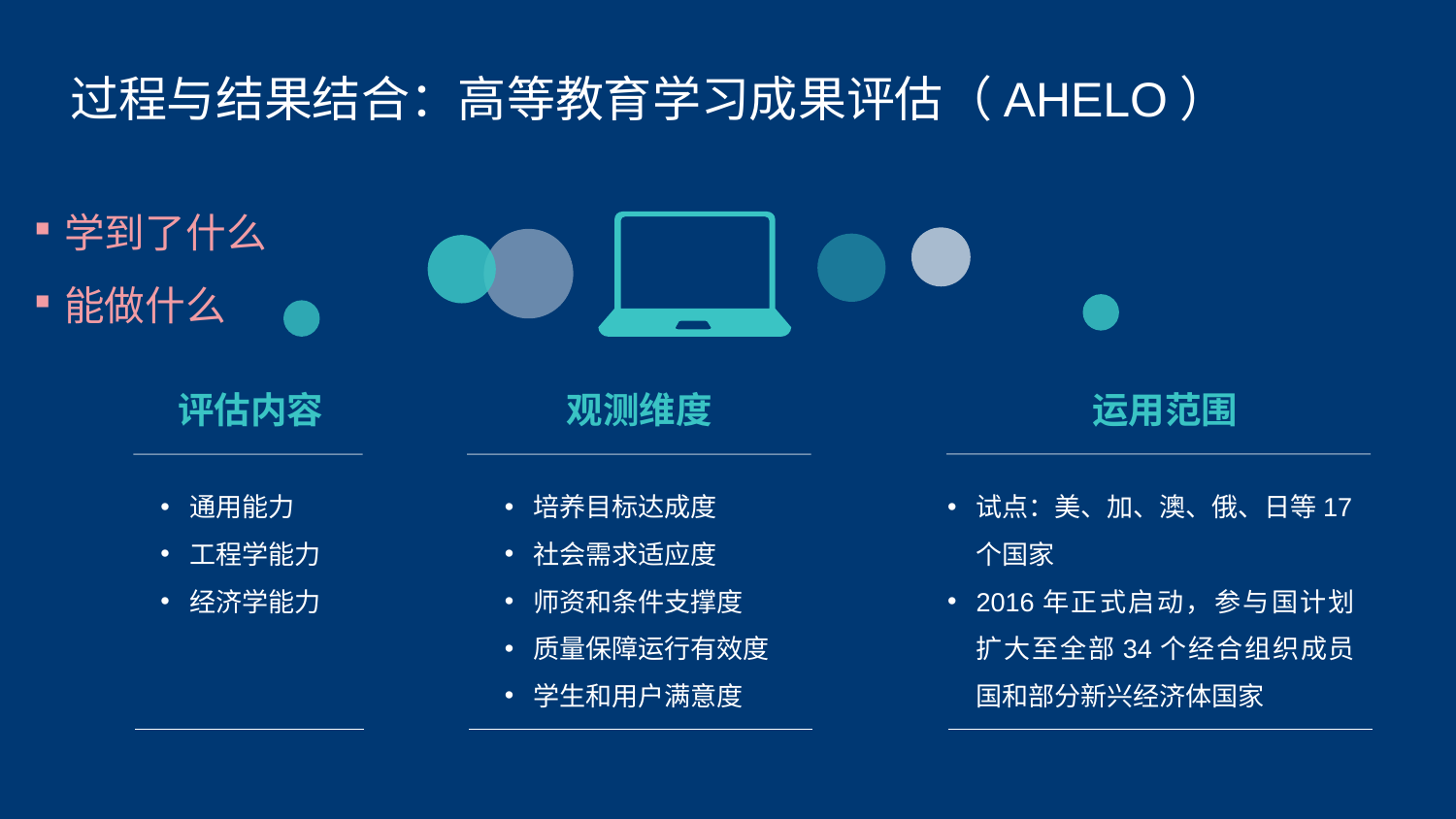

过程与结果结合：高等教育学习成果评估（AHELO）
学到了什么
能做什么

观测维度
评估内容
运用范围
通用能力
工程学能力
经济学能力
培养目标达成度
社会需求适应度
师资和条件支撑度
质量保障运行有效度
学生和用户满意度
试点：美、加、澳、俄、日等17个国家
2016年正式启动，参与国计划扩大至全部34个经合组织成员国和部分新兴经济体国家